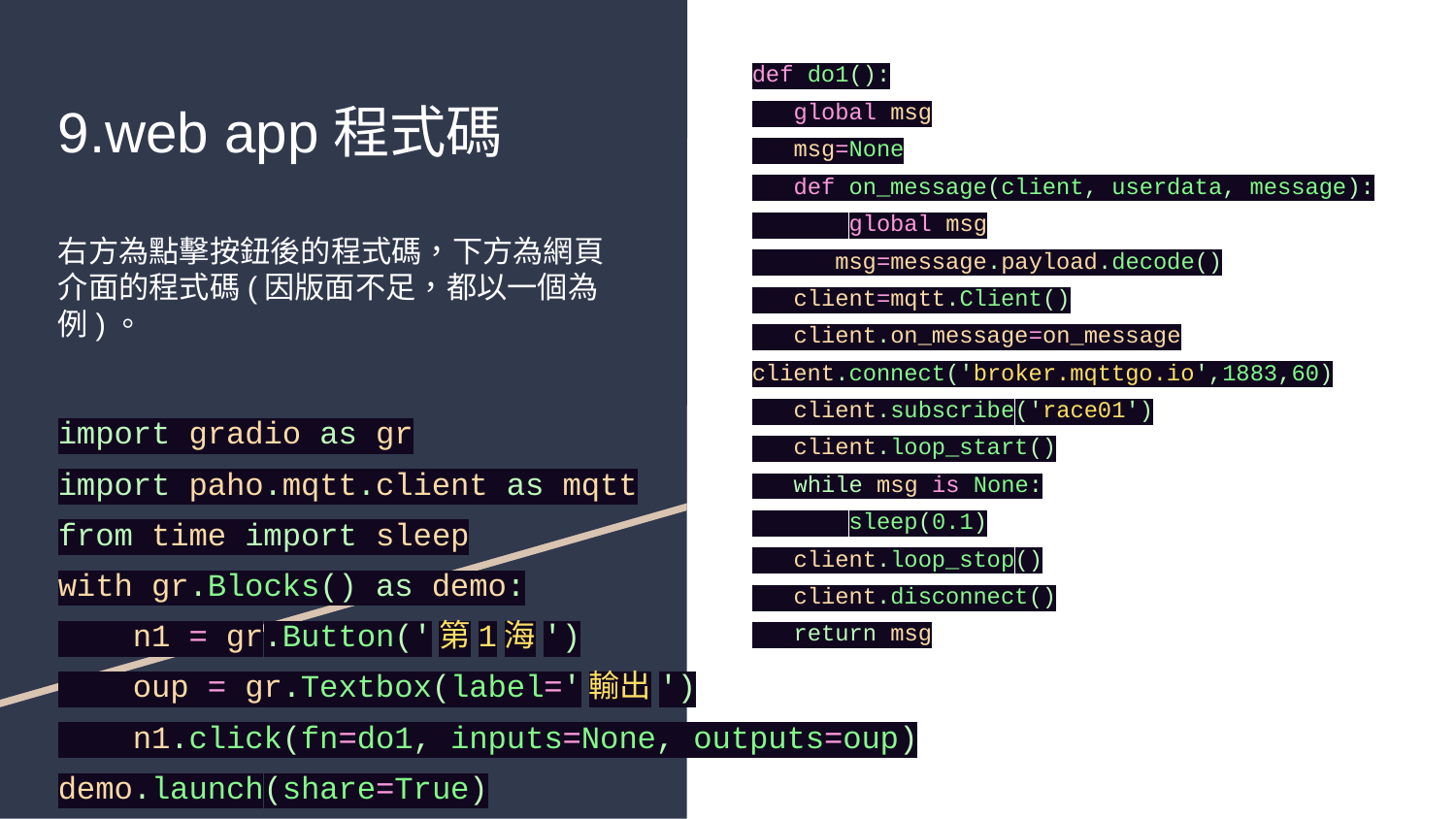

def do1():
   global msg
   msg=None
   def on_message(client, userdata, message):
       global msg
      msg=message.payload.decode()
   client=mqtt.Client()
   client.on_message=on_message
client.connect('broker.mqttgo.io',1883,60)
   client.subscribe('race01')
   client.loop_start()
   while msg is None:
       sleep(0.1)
   client.loop_stop()
   client.disconnect()
   return msg

# 9.web app程式碼

右方為點擊按鈕後的程式碼，下方為網頁介面的程式碼(因版面不足，都以一個為例)。
import gradio as gr
import paho.mqtt.client as mqtt
from time import sleep
with gr.Blocks() as demo:
    n1 = gr.Button('第1海')
    oup = gr.Textbox(label='輸出')
    n1.click(fn=do1, inputs=None, outputs=oup)
demo.launch(share=True)